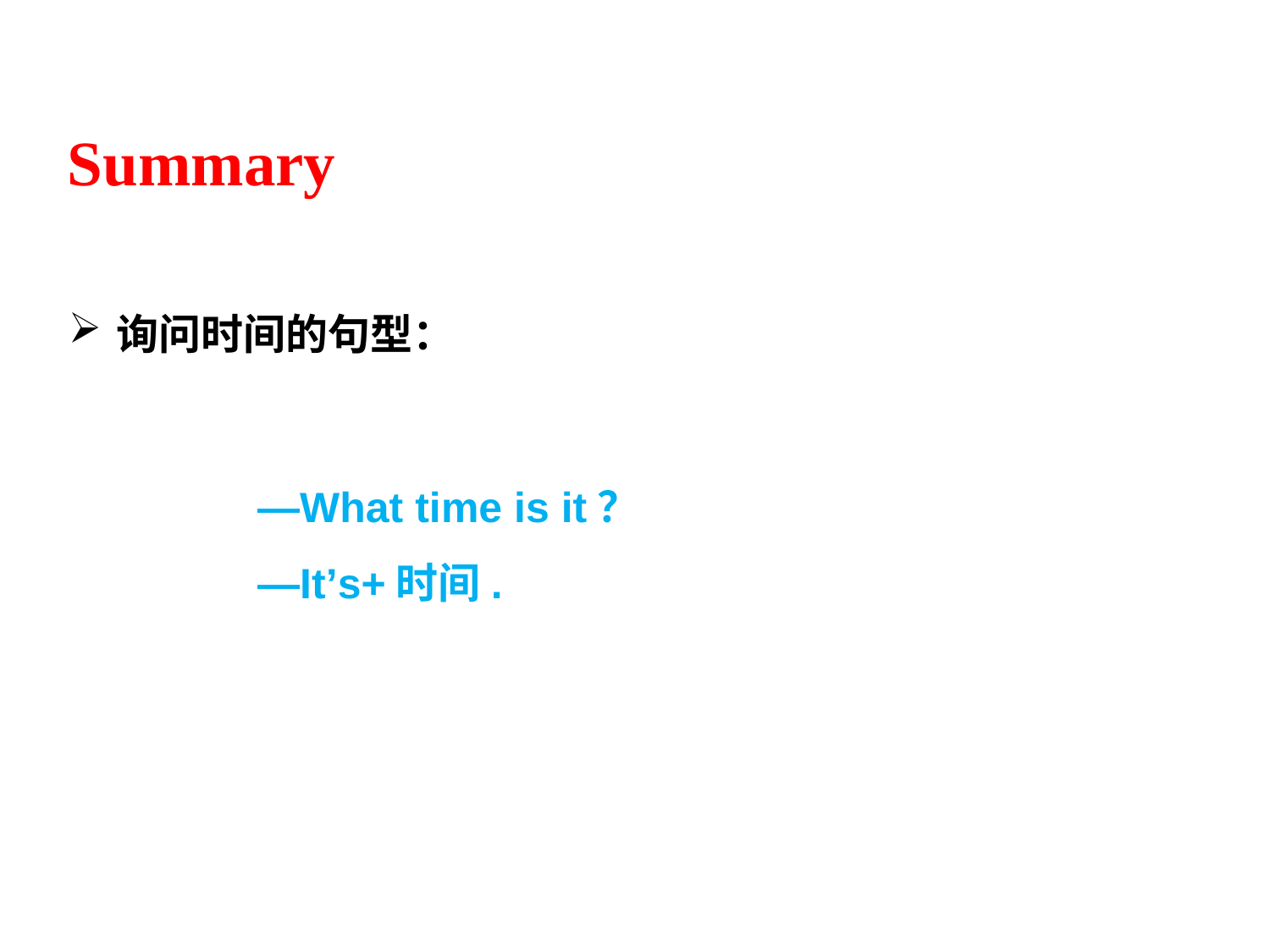

Summary
询问时间的句型：
—What time is it？
—It’s+时间.